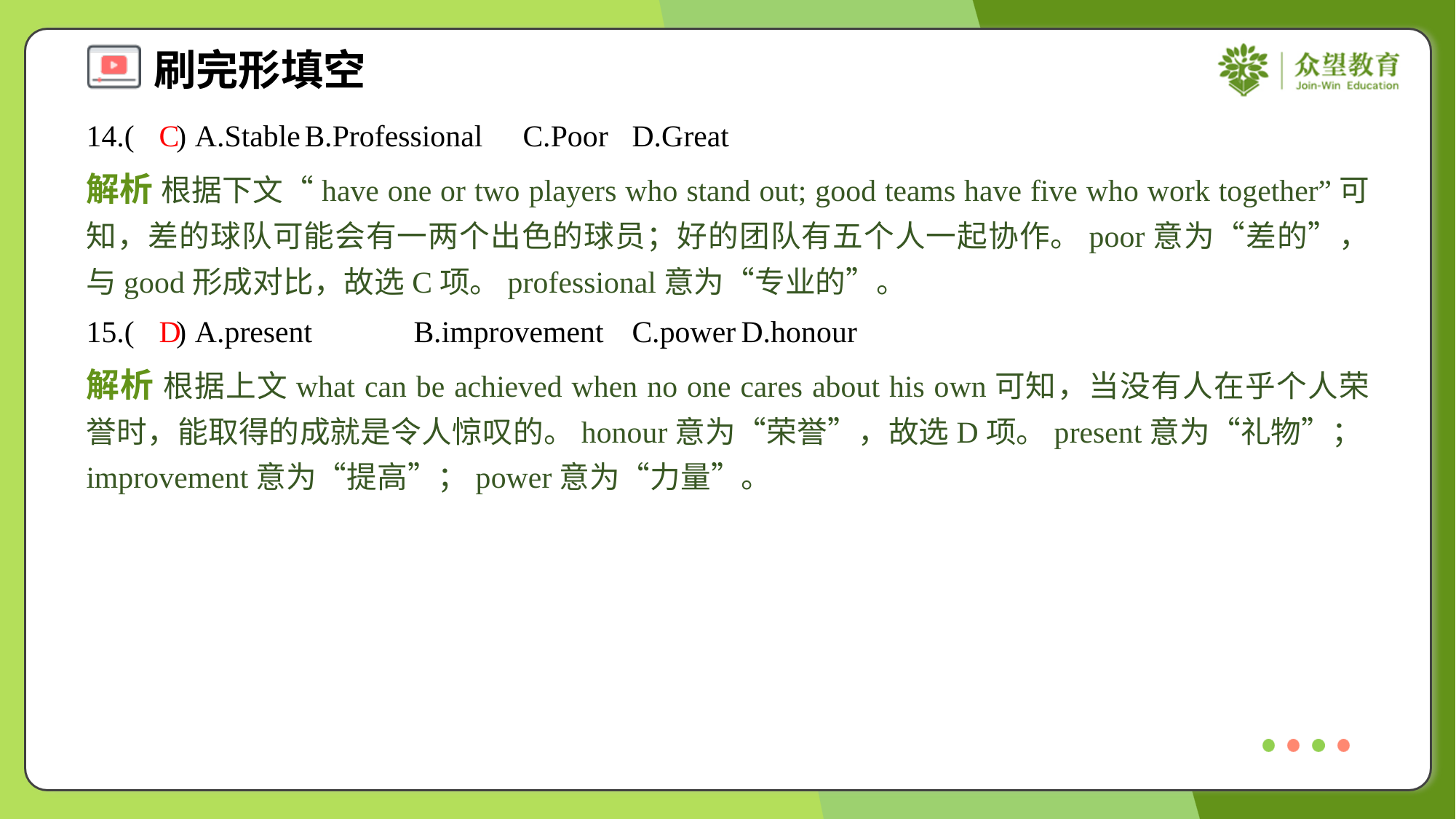

14.(     ) A.Stable	B.Professional	C.Poor	D.Great
C
解析 根据下文“have one or two players who stand out; good teams have five who work together”可知，差的球队可能会有一两个出色的球员；好的团队有五个人一起协作。poor意为“差的”，与good形成对比，故选C项。professional意为“专业的”。
15.(     ) A.present	B.improvement	C.power	D.honour
D
解析 根据上文what can be achieved when no one cares about his own可知，当没有人在乎个人荣誉时，能取得的成就是令人惊叹的。honour意为“荣誉”，故选D项。present意为“礼物”；improvement意为“提高”；power意为“力量”。